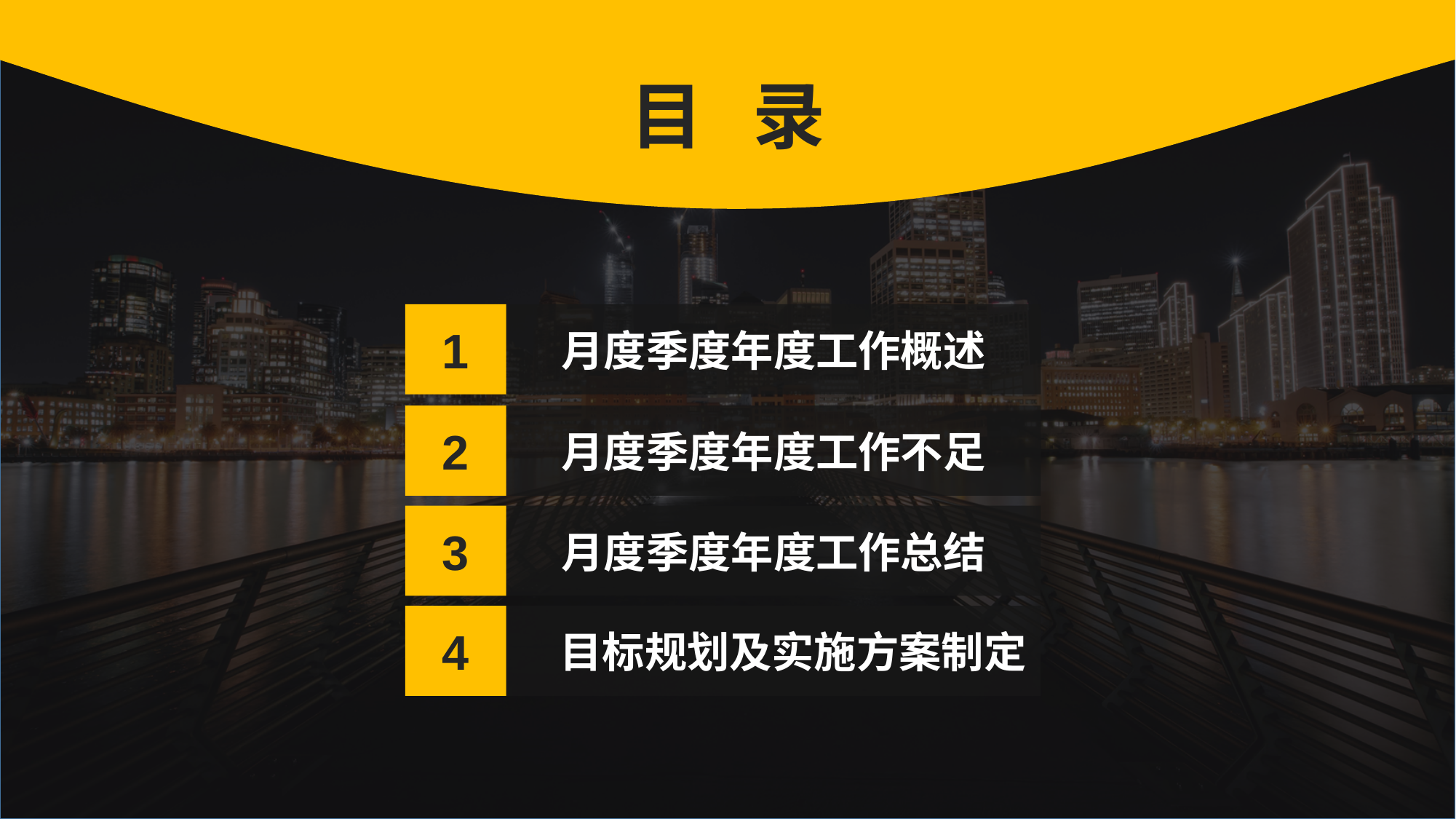

目   录
1
月度季度年度工作概述
2
月度季度年度工作不足
3
月度季度年度工作总结
4
   目标规划及实施方案制定